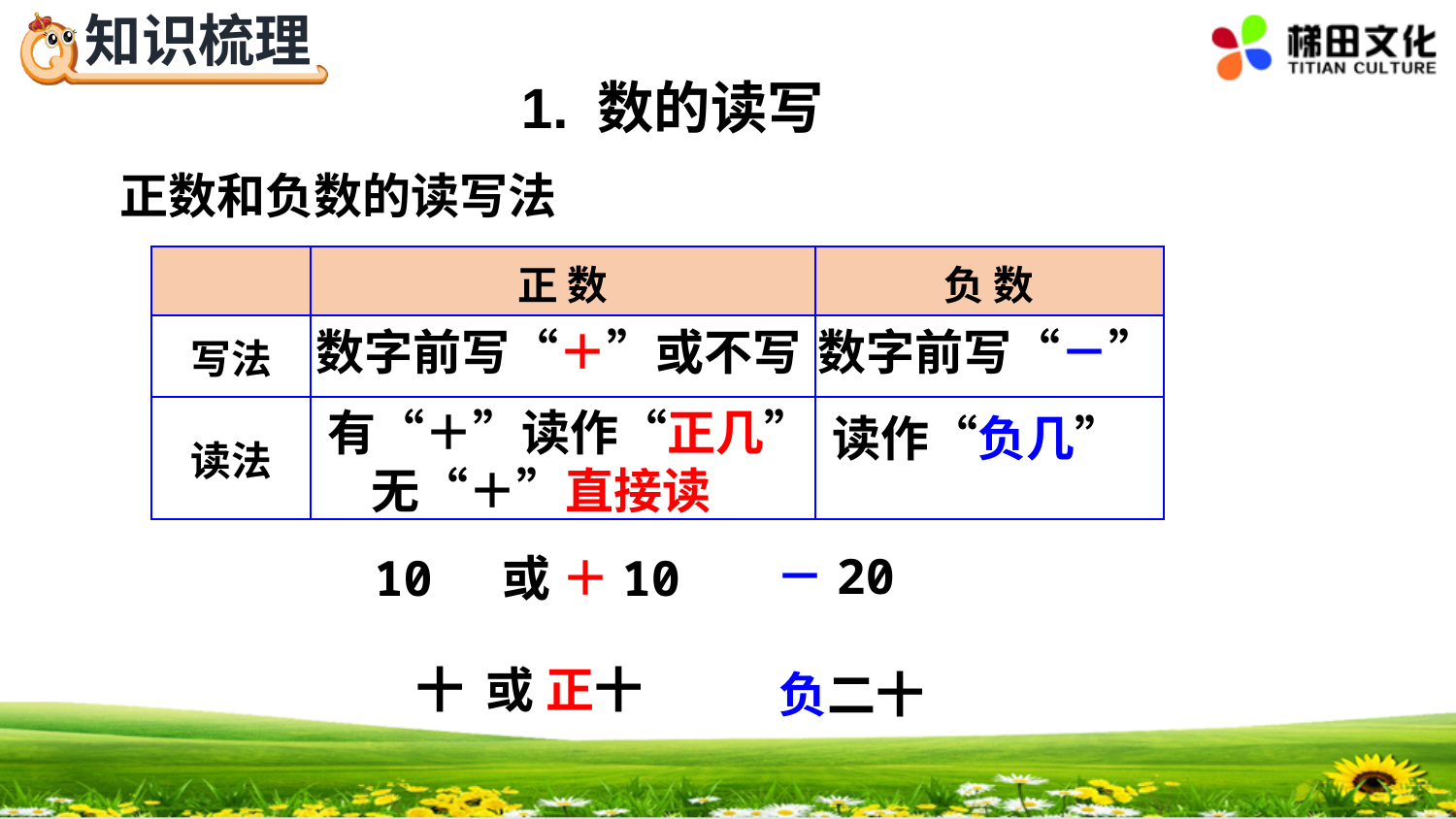

1. 数的读写
正数和负数的读写法
|  | 正 数 | 负 数 |
| --- | --- | --- |
| 写法 |  |  |
| 读法 |  |  |
数字前写“＋”或不写
数字前写“－”
有“＋”读作“正几”
读作“负几”
无“＋”直接读
－20
10  或 ＋10
十  或 正十
负二十